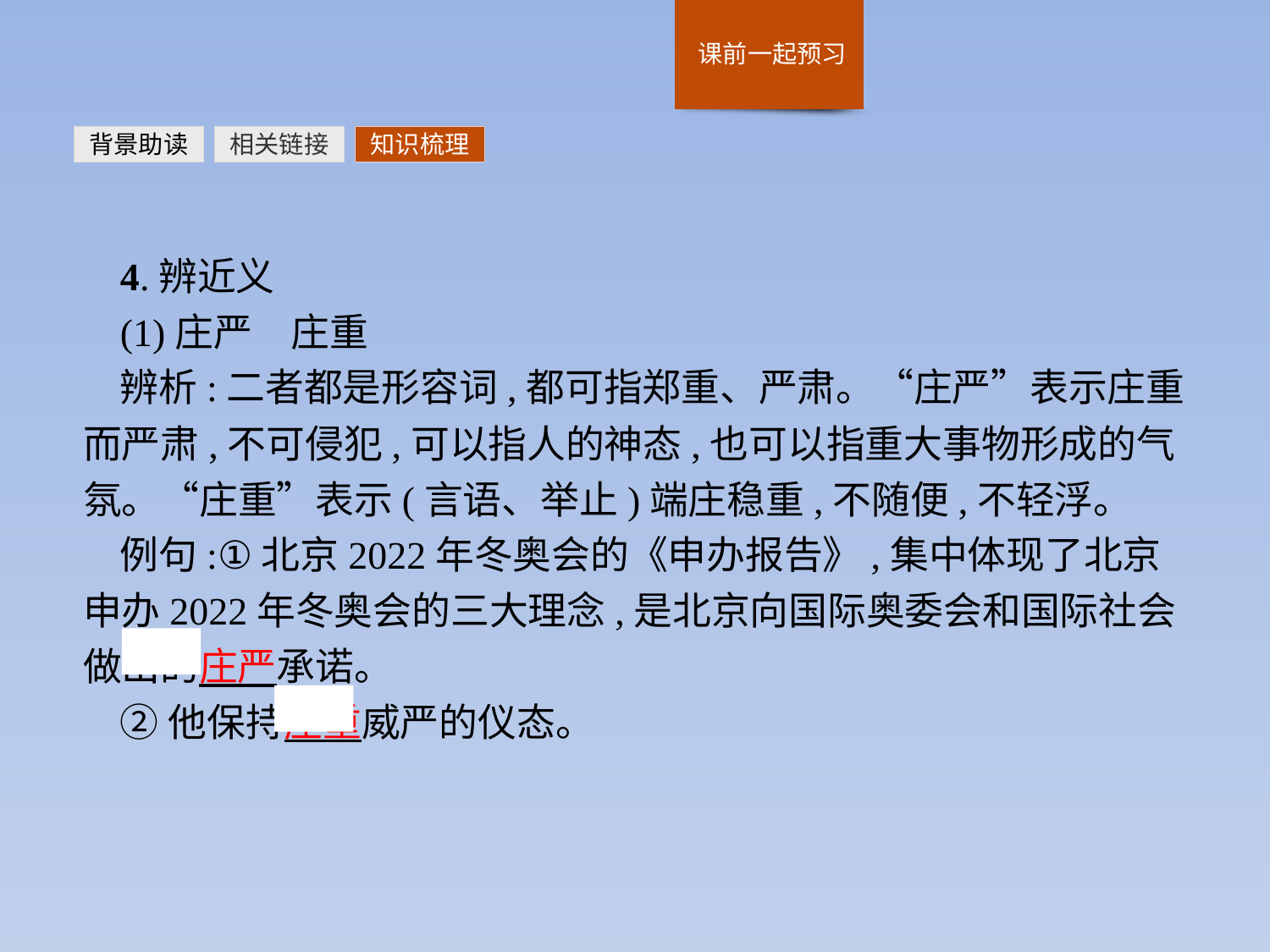

背景助读
相关链接
知识梳理
4.辨近义
(1)庄严　庄重
辨析:二者都是形容词,都可指郑重、严肃。“庄严”表示庄重而严肃,不可侵犯,可以指人的神态,也可以指重大事物形成的气氛。“庄重”表示(言语、举止)端庄稳重,不随便,不轻浮。
例句:①北京2022年冬奥会的《申办报告》,集中体现了北京申办2022年冬奥会的三大理念,是北京向国际奥委会和国际社会做出的庄严承诺。
②他保持庄重威严的仪态。